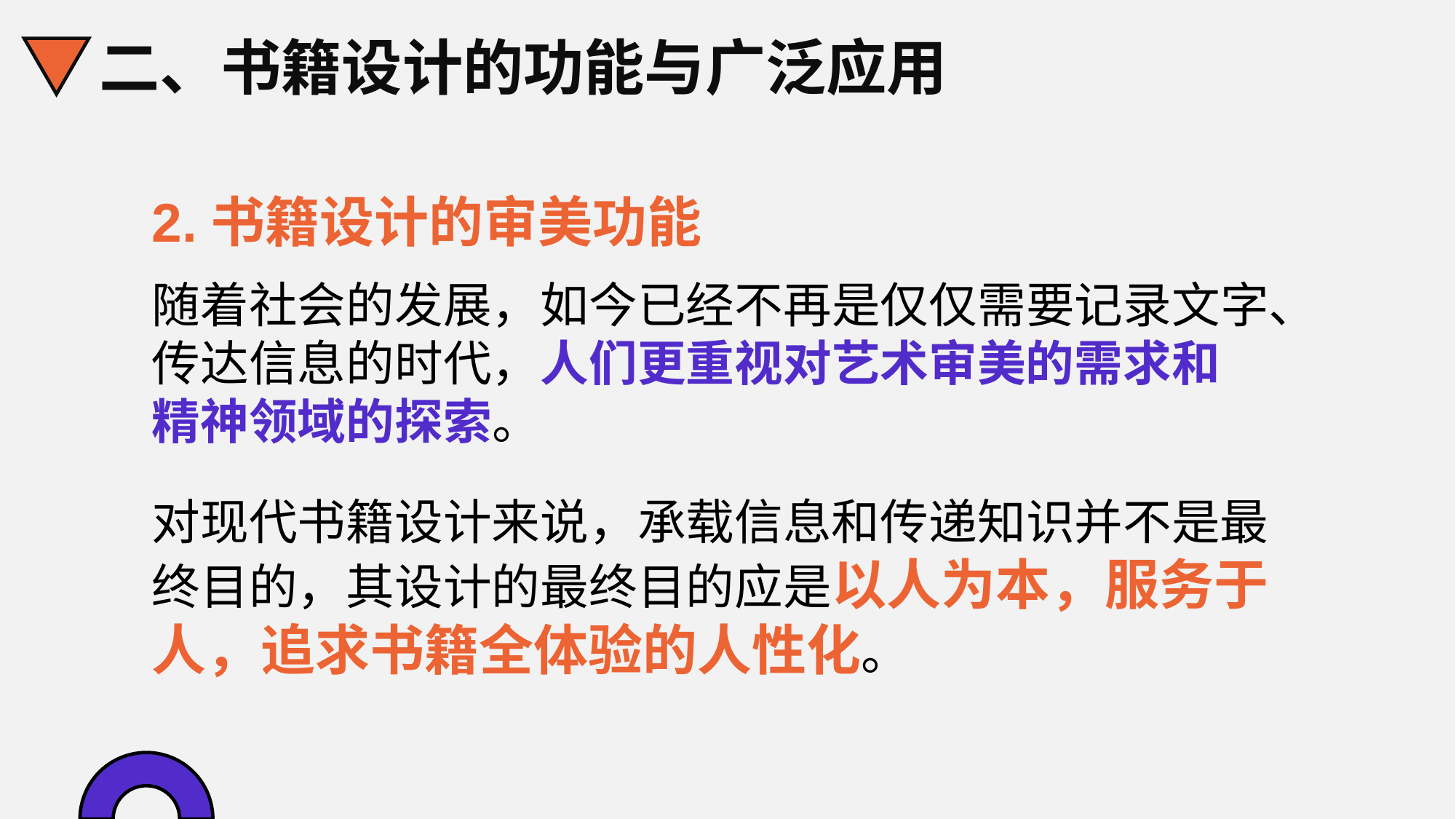

二、书籍设计的功能与广泛应用

2.书籍设计的审美功能
随着社会的发展，如今已经不再是仅仅需要记录文字、
传达信息的时代，人们更重视对艺术审美的需求和
精神领域的探索。
对现代书籍设计来说，承载信息和传递知识并不是最终目的，其设计的最终目的应是以人为本，服务于人，追求书籍全体验的人性化。